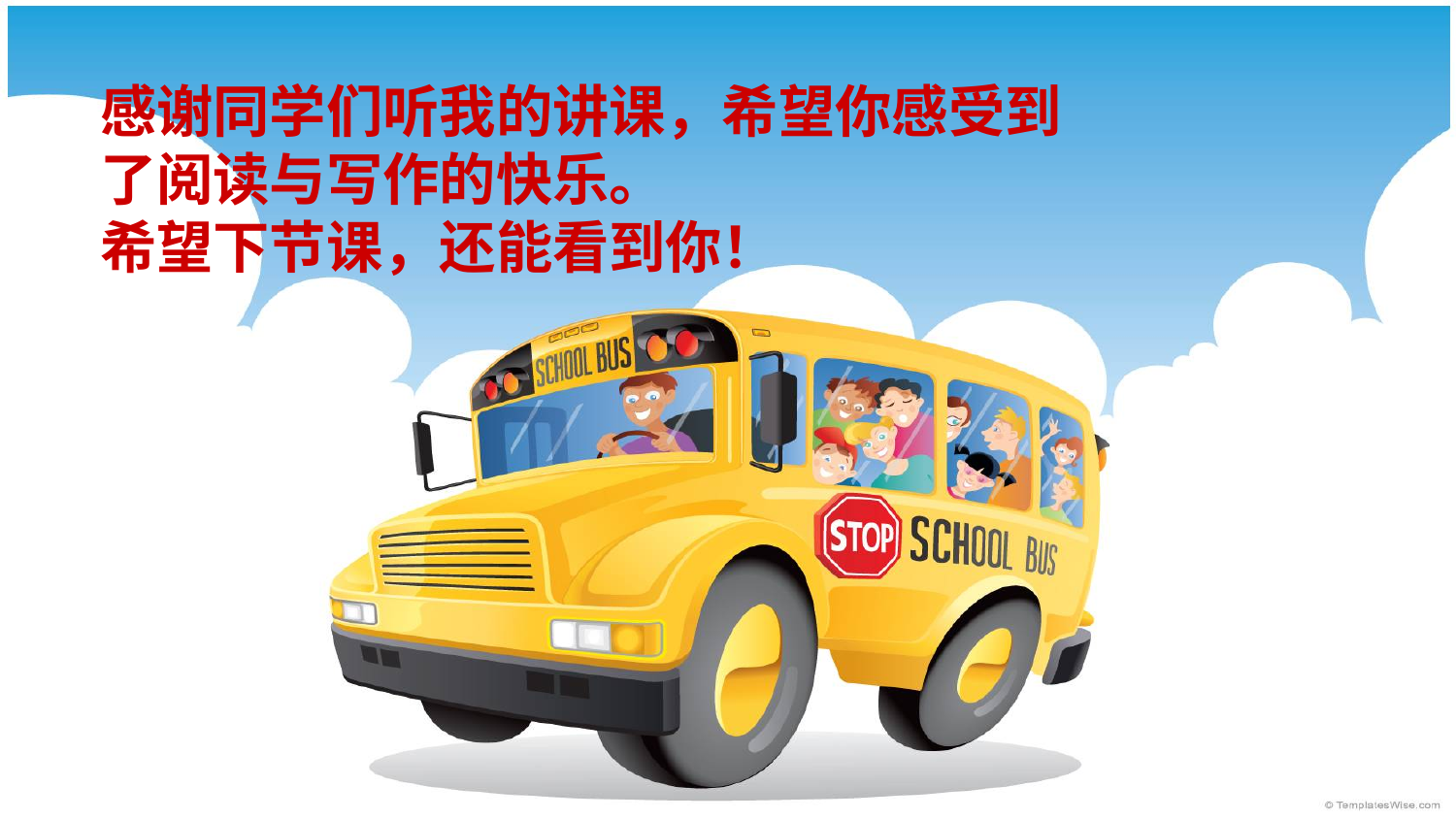

# 感谢同学们听我的讲课，希望你感受到了阅读与写作的快乐。 希望下节课，还能看到你！